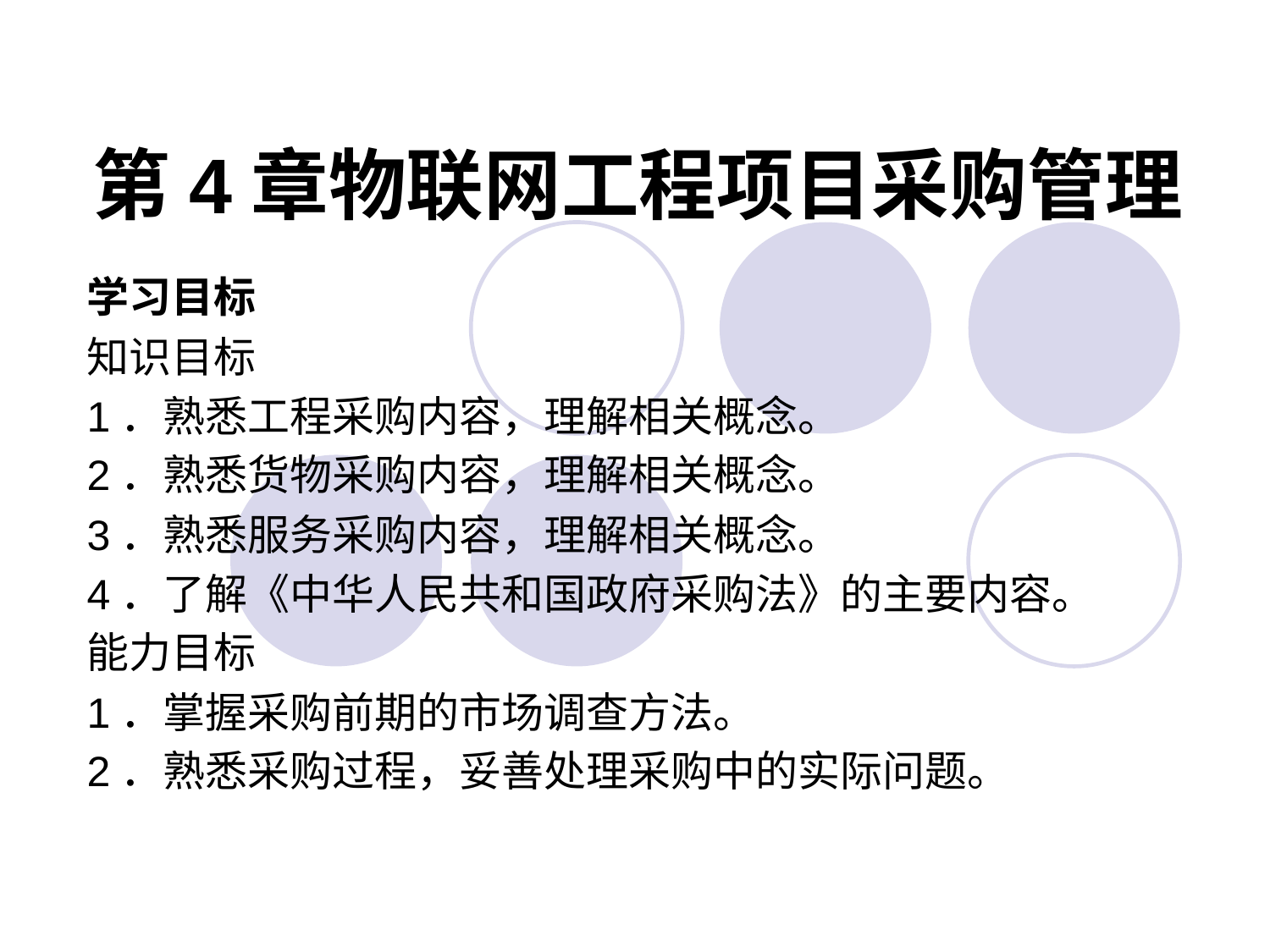

# 第4章物联网工程项目采购管理
学习目标
知识目标
1．熟悉工程采购内容，理解相关概念。
2．熟悉货物采购内容，理解相关概念。
3．熟悉服务采购内容，理解相关概念。
4．了解《中华人民共和国政府采购法》的主要内容。
能力目标
1．掌握采购前期的市场调查方法。
2．熟悉采购过程，妥善处理采购中的实际问题。